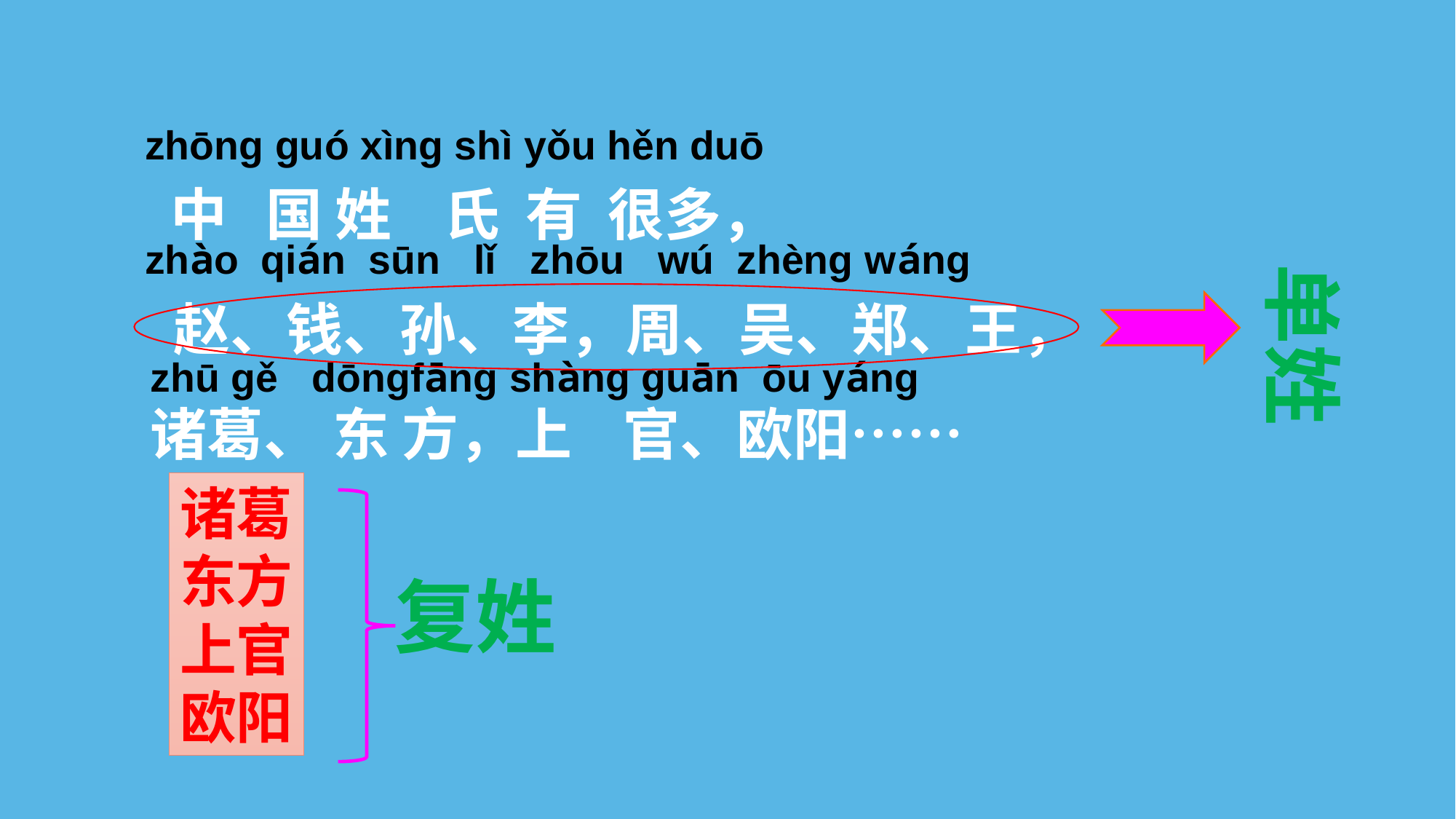

#
zhōnɡ ɡuó xìnɡ shì yǒu hěn duō
中   国 姓    氏  有  很多，
zhào  qián  sūn   lǐ   zhōu   wú  zhènɡ wánɡ
赵、钱、孙、李，周、吴、郑、王，
zhū ɡě   dōnɡfānɡ shànɡ ɡuān  ōu yánɡ
诸葛、 东 方，上    官、欧阳……

单姓

诸葛
东方
上官
欧阳

复姓